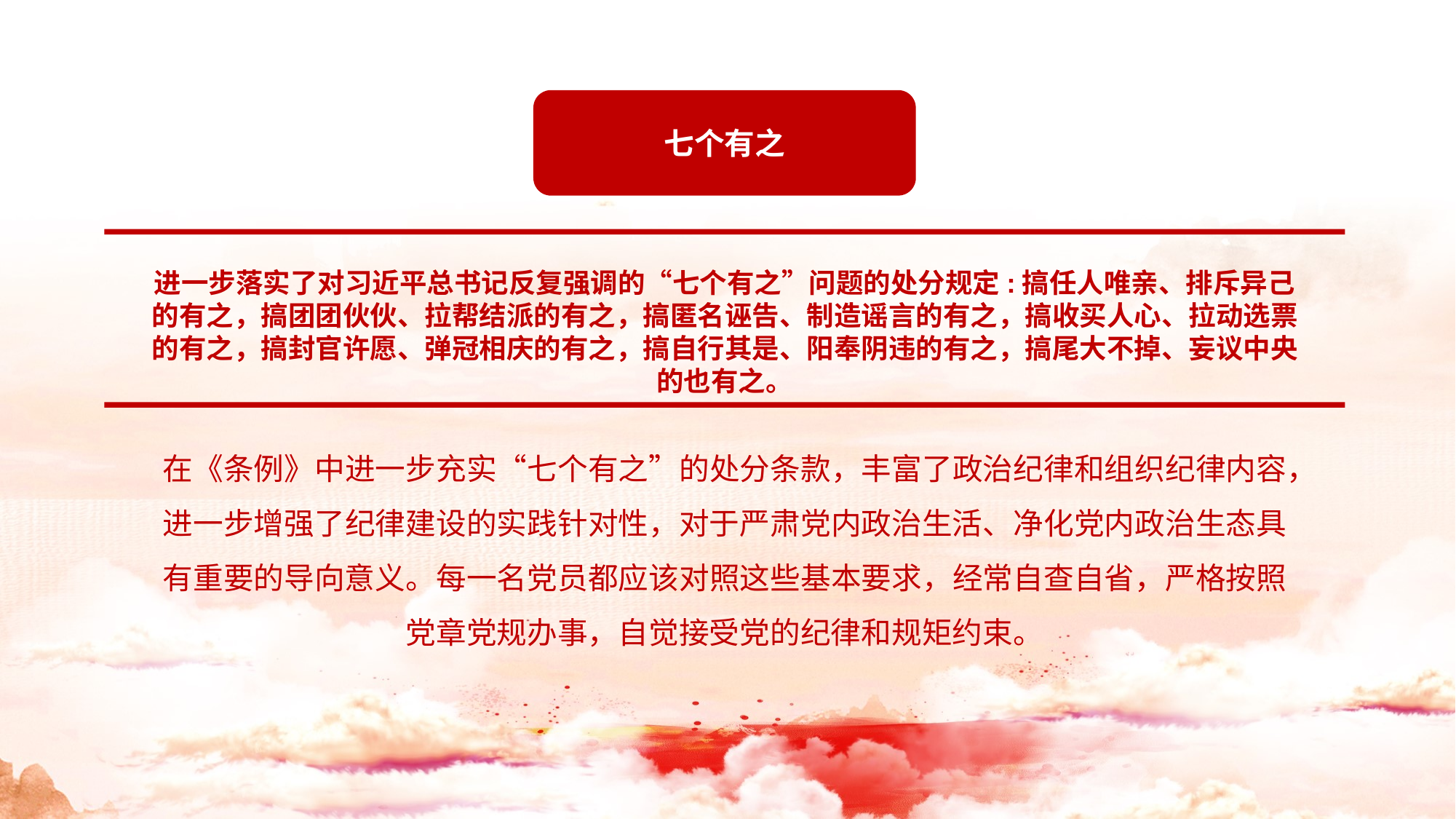

七个有之

进一步落实了对习近平总书记反复强调的“七个有之”问题的处分规定:搞任人唯亲、排斥异己的有之，搞团团伙伙、拉帮结派的有之，搞匿名诬告、制造谣言的有之，搞收买人心、拉动选票的有之，搞封官许愿、弹冠相庆的有之，搞自行其是、阳奉阴违的有之，搞尾大不掉、妄议中央的也有之。
在《条例》中进一步充实“七个有之”的处分条款，丰富了政治纪律和组织纪律内容，进一步增强了纪律建设的实践针对性，对于严肃党内政治生活、净化党内政治生态具有重要的导向意义。每一名党员都应该对照这些基本要求，经常自查自省，严格按照党章党规办事，自觉接受党的纪律和规矩约束。